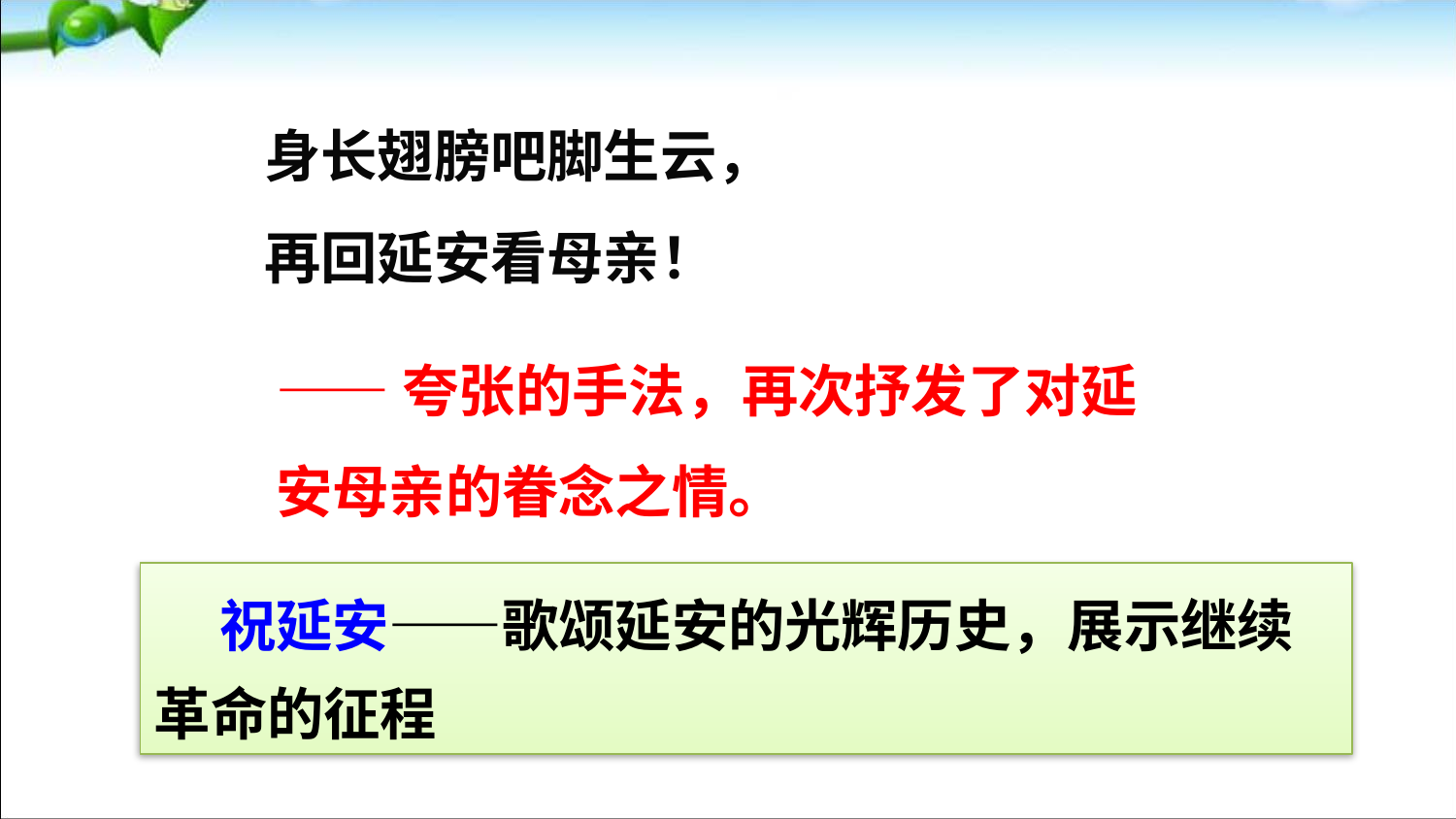

身长翅膀吧脚生云，
再回延安看母亲！
——夸张的手法，再次抒发了对延安母亲的眷念之情。
    祝延安——歌颂延安的光辉历史，展示继续革命的征程